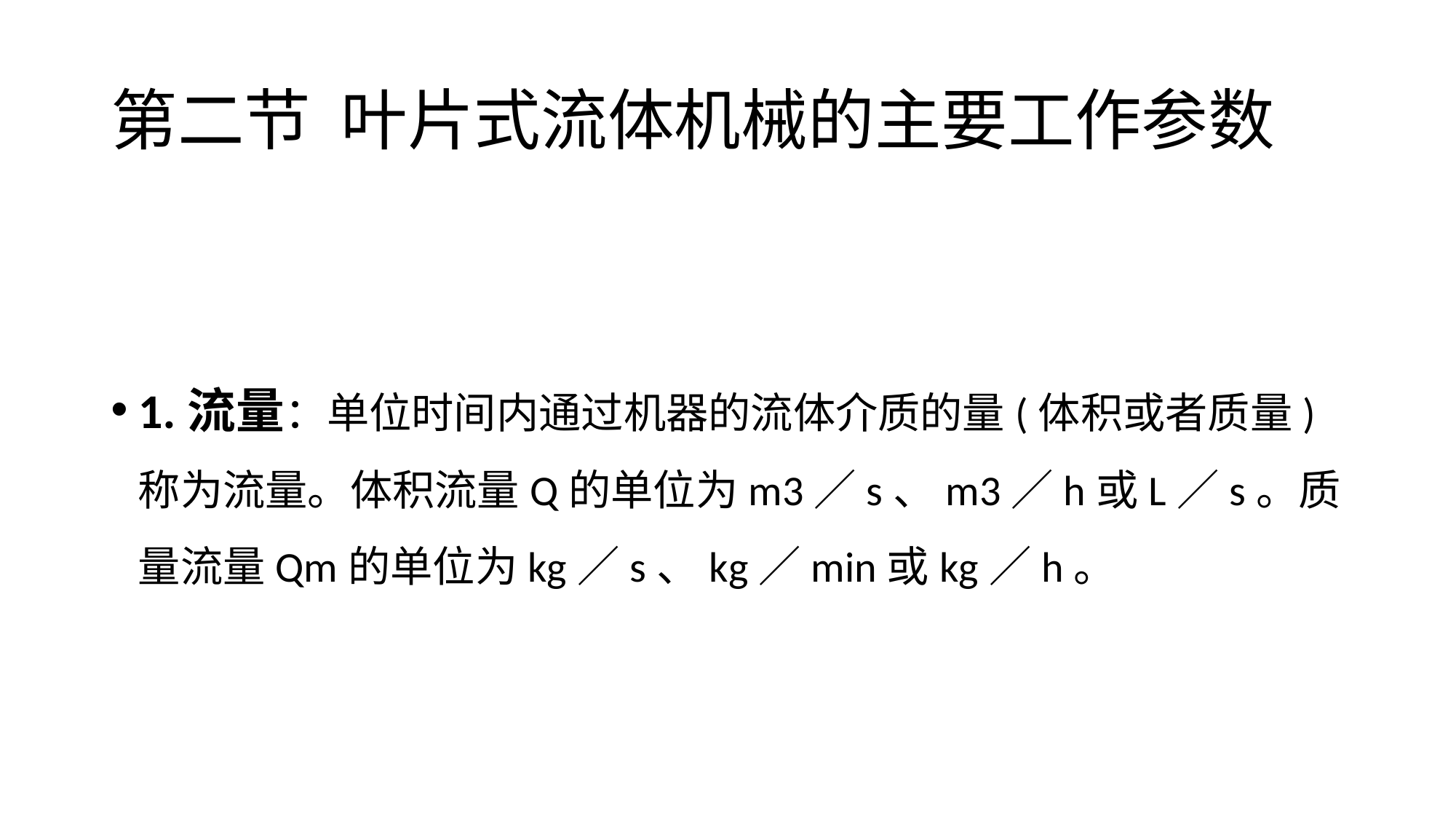

# 第二节  叶片式流体机械的主要工作参数

1.流量：单位时间内通过机器的流体介质的量(体积或者质量)称为流量。体积流量Q的单位为m3／s、m3／h或L／s。质量流量Qm的单位为kg／s、kg／min或kg／h。